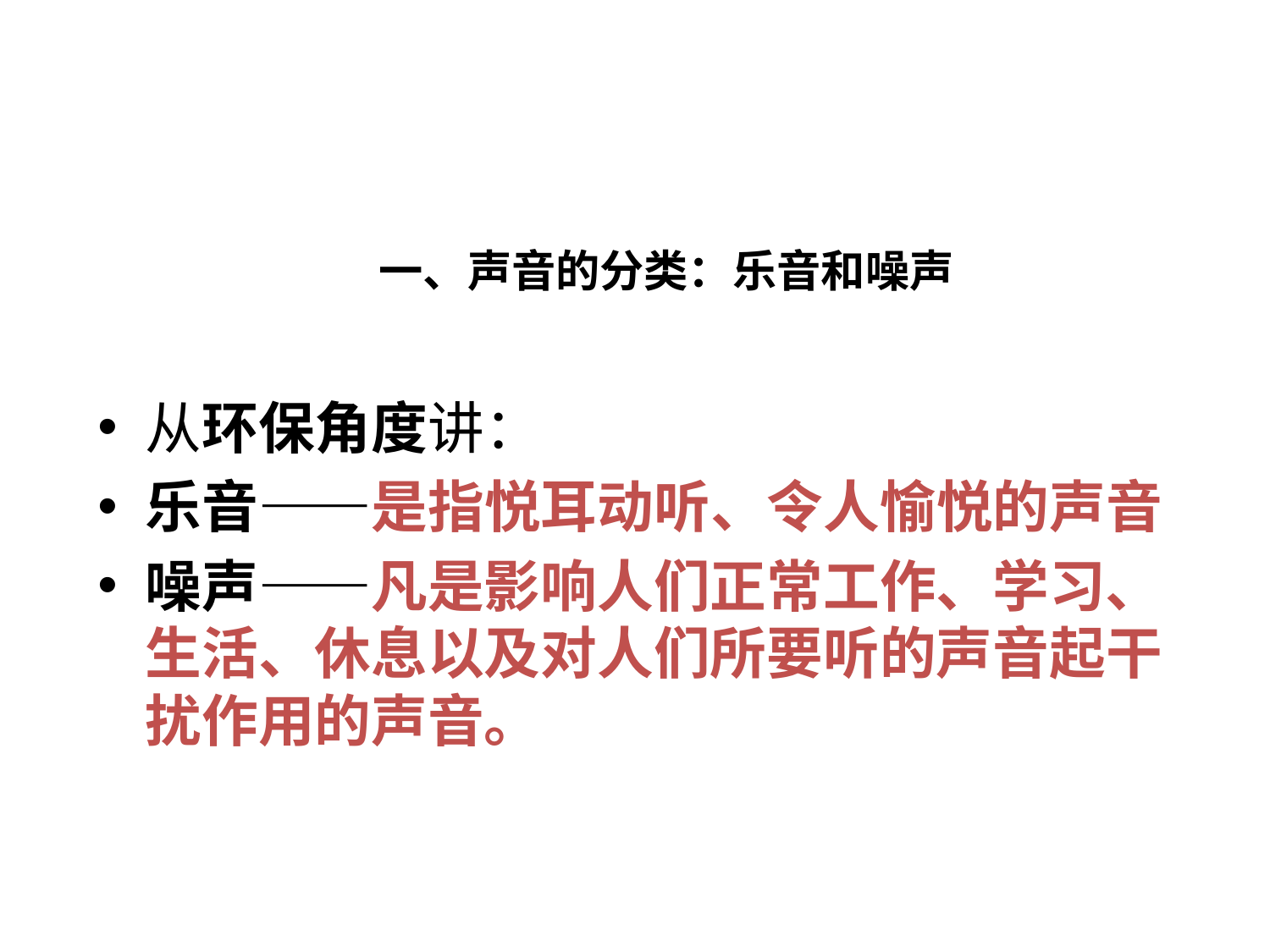

# 一、声音的分类：乐音和噪声
从环保角度讲：
乐音——是指悦耳动听、令人愉悦的声音
噪声——凡是影响人们正常工作、学习、生活、休息以及对人们所要听的声音起干扰作用的声音。